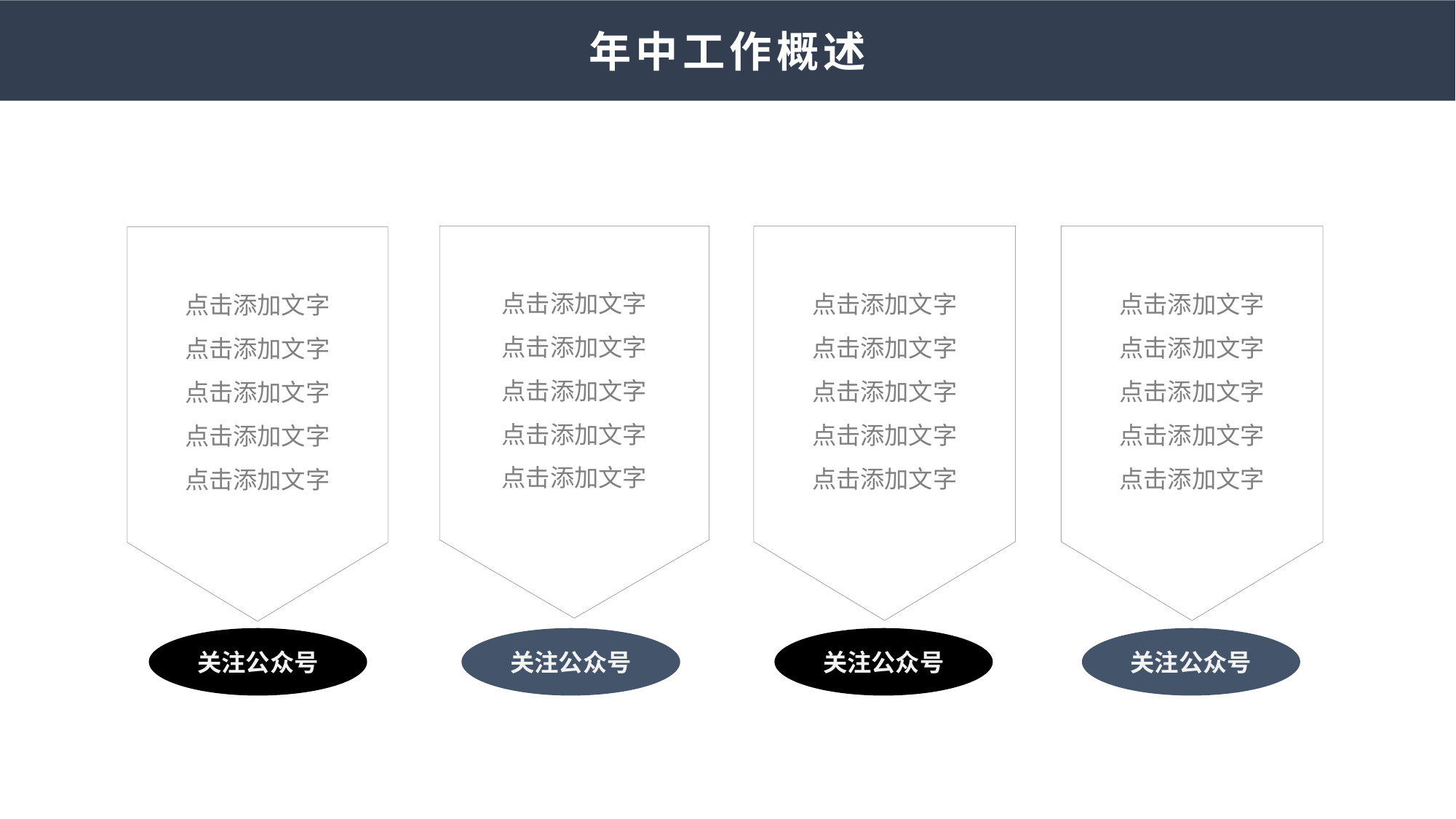

年中工作概述
点击添加文字
点击添加文字
点击添加文字
点击添加文字
点击添加文字
点击添加文字
点击添加文字
点击添加文字
点击添加文字
点击添加文字
点击添加文字
点击添加文字
点击添加文字
点击添加文字
点击添加文字
点击添加文字
点击添加文字
点击添加文字
点击添加文字
点击添加文字
关注公众号
关注公众号
关注公众号
关注公众号